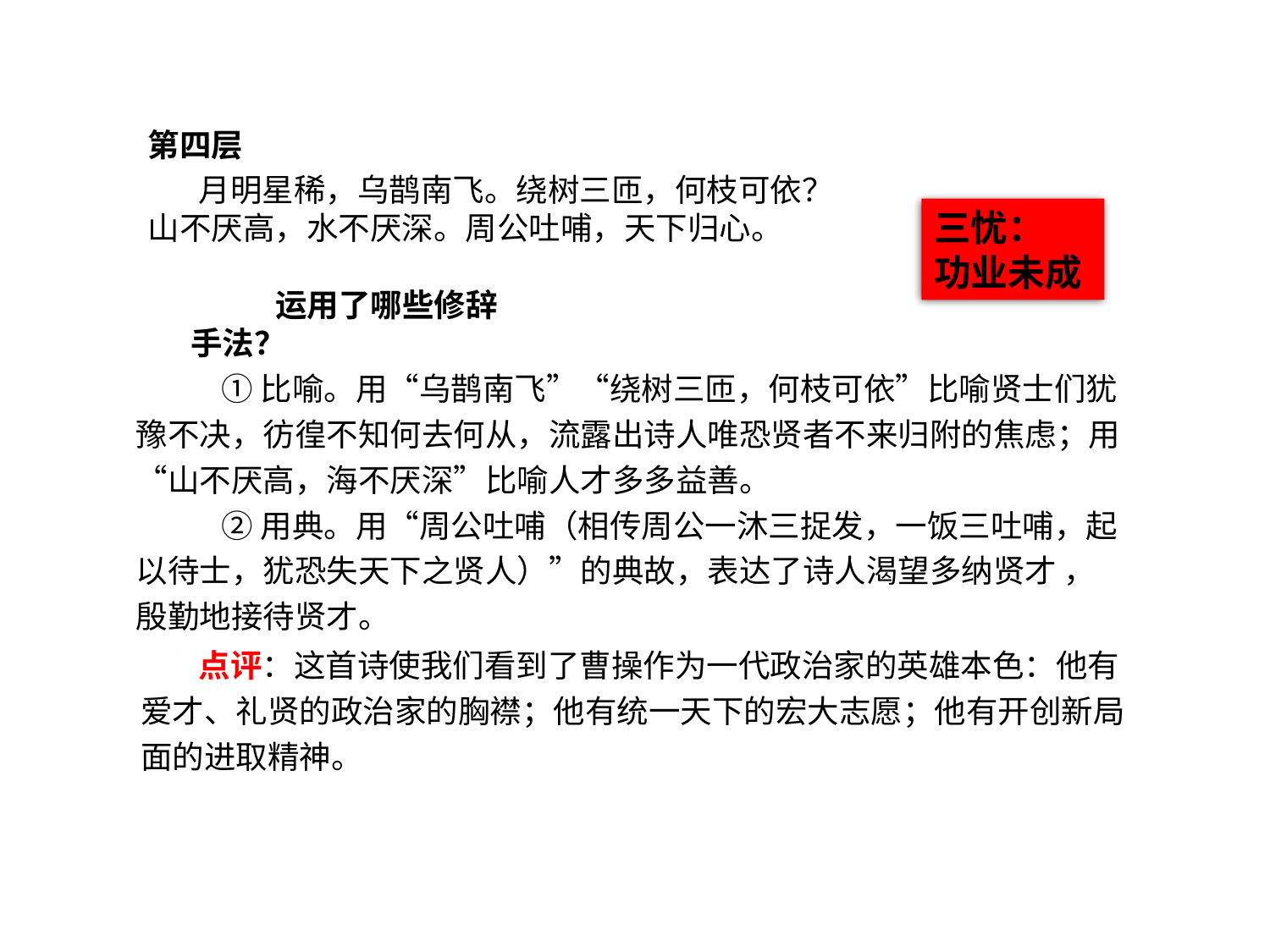

第四层
      月明星稀，乌鹊南飞。绕树三匝，何枝可依？山不厌高，水不厌深。周公吐哺，天下归心。
三忧：
功业未成
运用了哪些修辞手法？
①比喻。用“乌鹊南飞”“绕树三匝，何枝可依”比喻贤士们犹豫不决，彷徨不知何去何从，流露出诗人唯恐贤者不来归附的焦虑；用“山不厌高，海不厌深”比喻人才多多益善。
②用典。用“周公吐哺（相传周公一沐三捉发，一饭三吐哺，起以待士，犹恐失天下之贤人）”的典故，表达了诗人渴望多纳贤才 ，殷勤地接待贤才。
       点评：这首诗使我们看到了曹操作为一代政治家的英雄本色：他有爱才、礼贤的政治家的胸襟；他有统一天下的宏大志愿；他有开创新局面的进取精神。